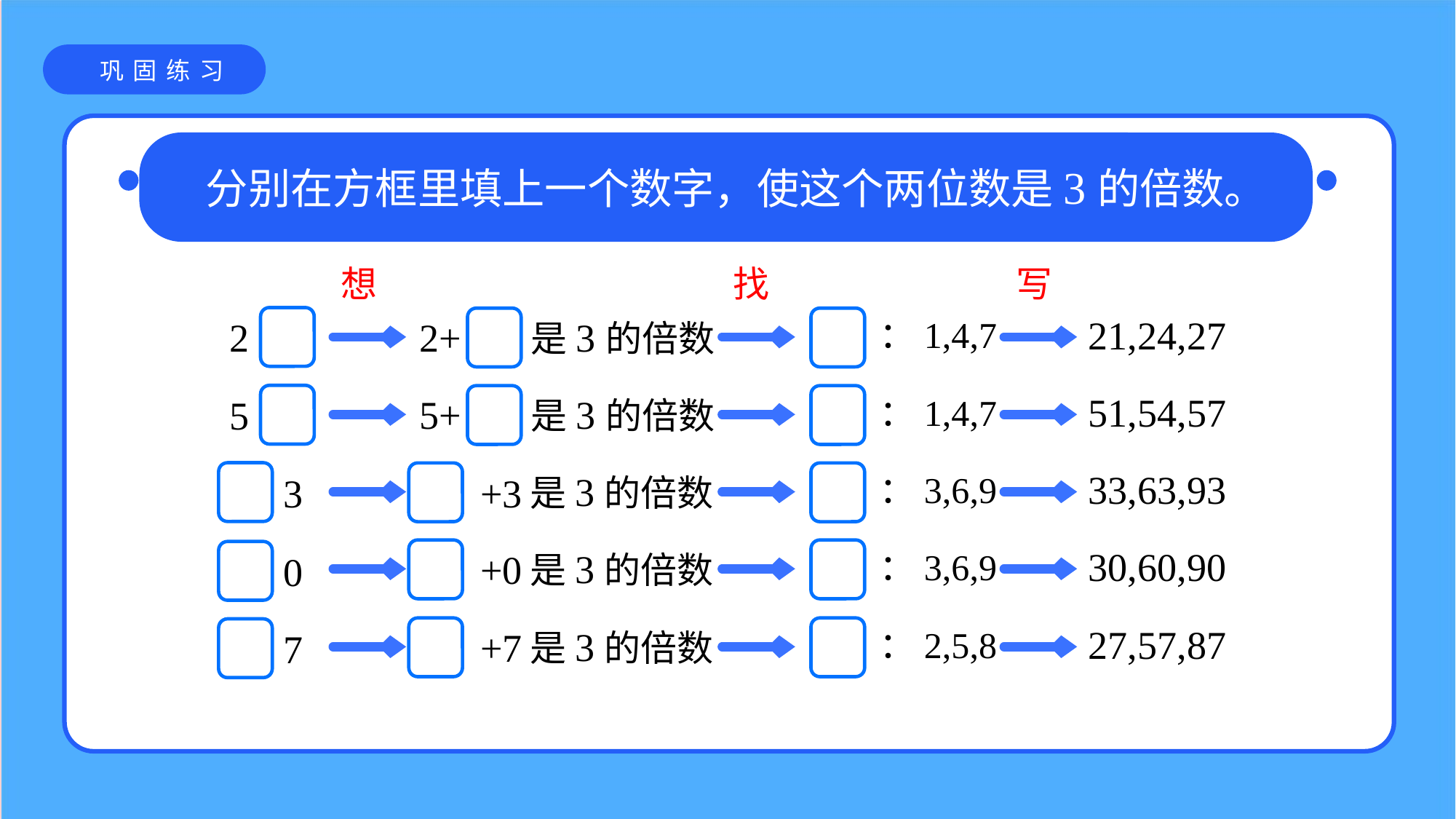

巩固练习

分别在方框里填上一个数字，使这个两位数是3的倍数。
想
找
写
21,24,27
2+

是3的倍数
：1,4,7

2

51,54,57
5+

是3的倍数
：1,4,7

5

33,63,93
是3的倍数
+3

：3,6,9

3
30,60,90
是3的倍数
+0

：3,6,9

0
27,57,87
是3的倍数
+7

：2,5,8

7